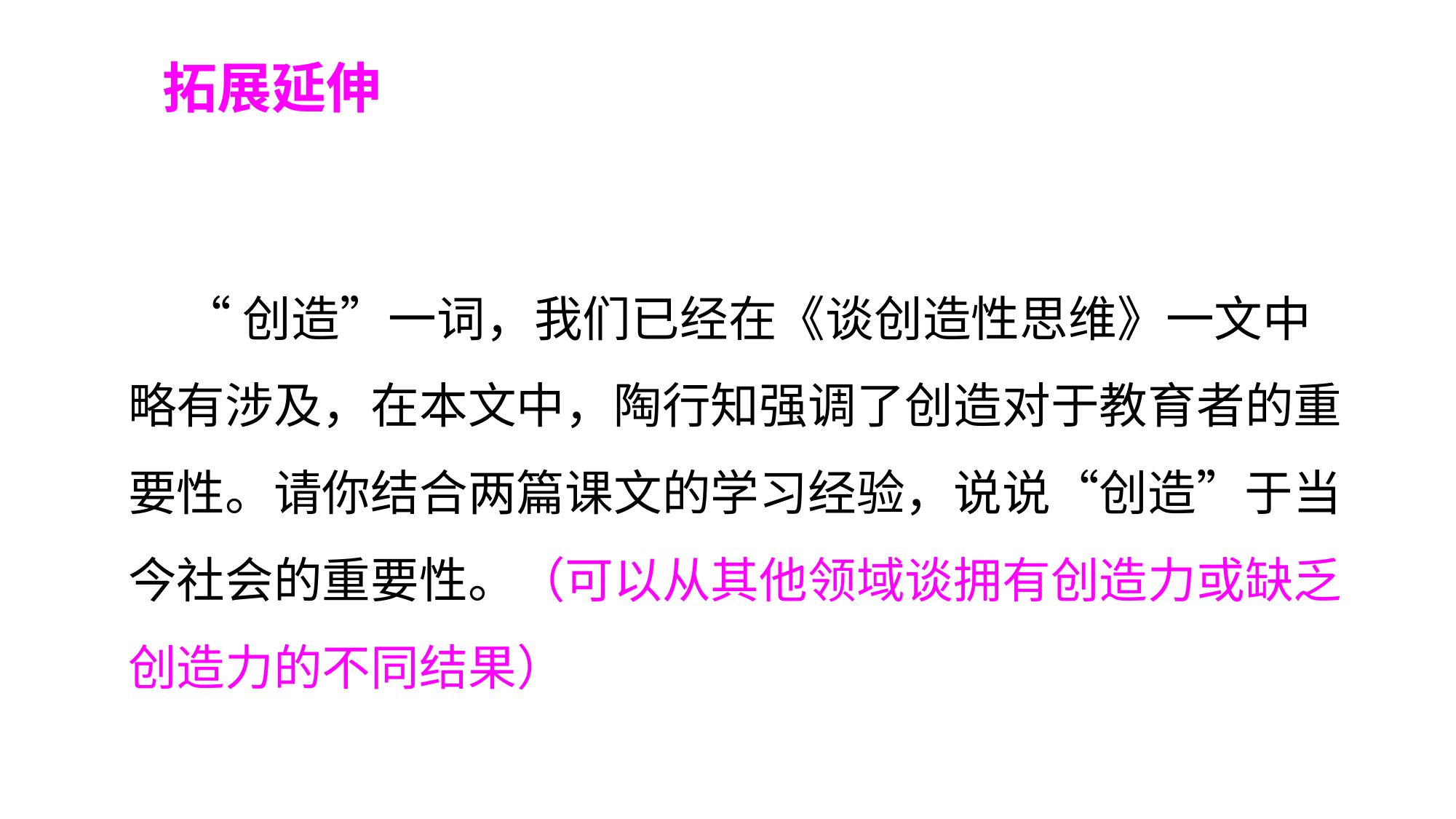

拓展延伸
“创造”一词，我们已经在《谈创造性思维》一文中略有涉及，在本文中，陶行知强调了创造对于教育者的重要性。请你结合两篇课文的学习经验，说说“创造”于当今社会的重要性。（可以从其他领域谈拥有创造力或缺乏创造力的不同结果）